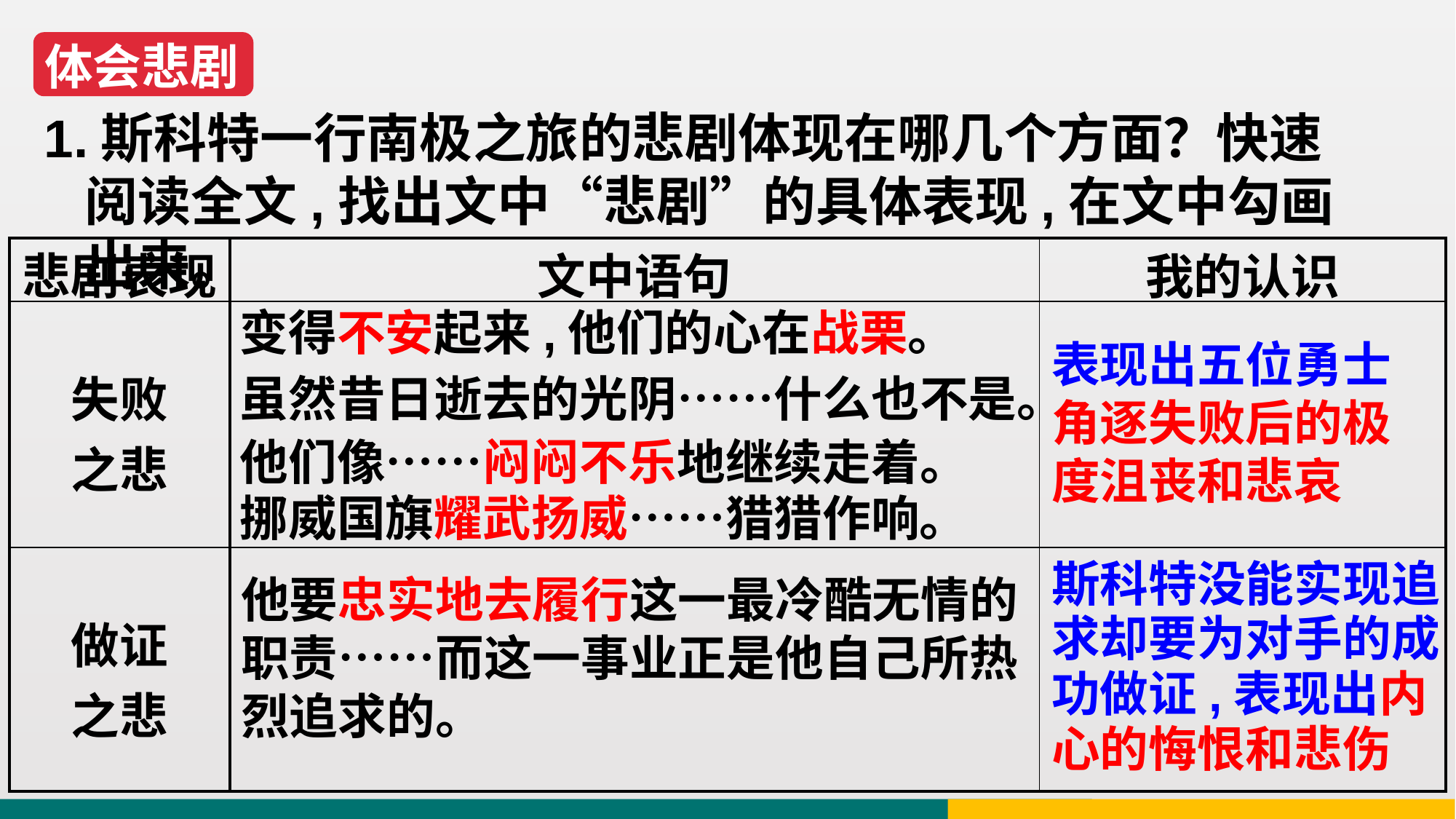

体会悲剧
1.斯科特一行南极之旅的悲剧体现在哪几个方面？快速阅读全文,找出文中“悲剧”的具体表现,在文中勾画出来。
| 悲剧表现 | 文中语句 | 我的认识 |
| --- | --- | --- |
| 失败 之悲 |  |  |
| 做证 之悲 |  |  |
变得不安起来,他们的心在战栗。
表现出五位勇士角逐失败后的极度沮丧和悲哀
虽然昔日逝去的光阴……什么也不是。
他们像……闷闷不乐地继续走着。
挪威国旗耀武扬威……猎猎作响。
斯科特没能实现追求却要为对手的成功做证,表现出内心的悔恨和悲伤
他要忠实地去履行这一最冷酷无情的职责……而这一事业正是他自己所热烈追求的。